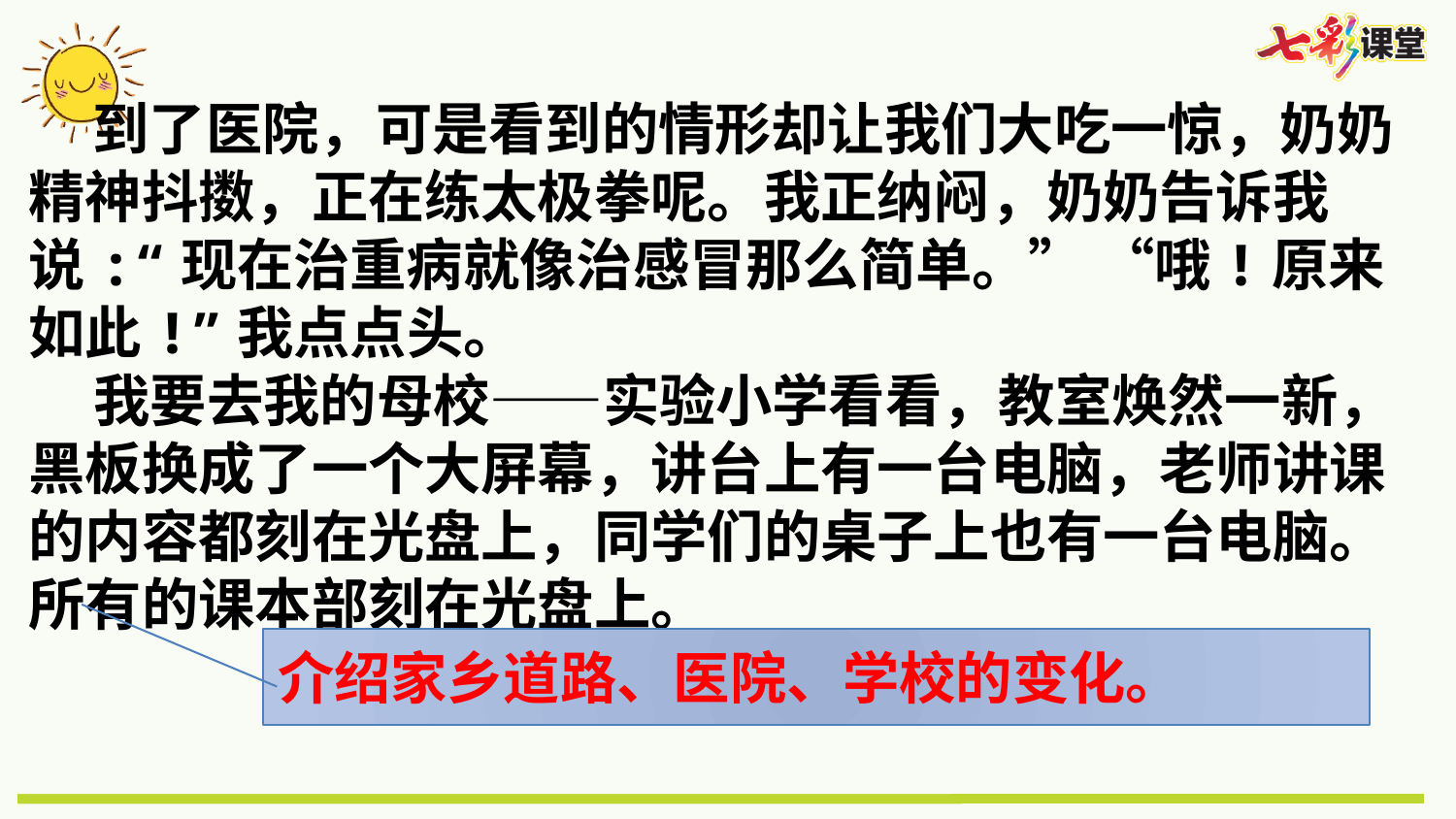

到了医院，可是看到的情形却让我们大吃一惊，奶奶精神抖擞，正在练太极拳呢。我正纳闷，奶奶告诉我说:“现在治重病就像治感冒那么简单。” “哦!原来如此!”我点点头。
    我要去我的母校——实验小学看看，教室焕然一新，黑板换成了一个大屏幕，讲台上有一台电脑，老师讲课的内容都刻在光盘上，同学们的桌子上也有一台电脑。所有的课本部刻在光盘上。
介绍家乡道路、医院、学校的变化。